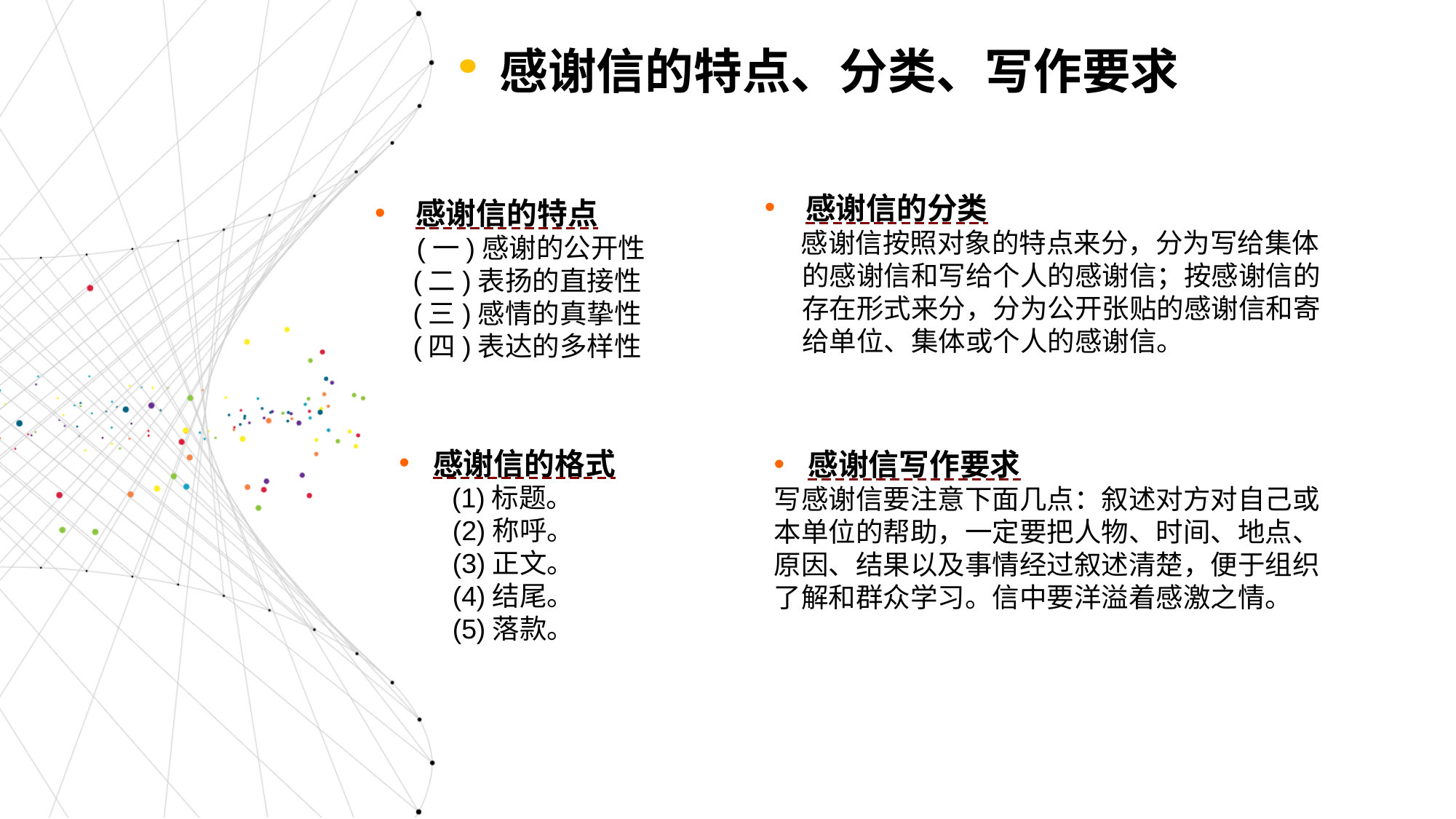

感谢信的特点、分类、写作要求

感谢信的特点
       (一)感谢的公开性
     (二)表扬的直接性
     (三)感情的真挚性
     (四)表达的多样性

感谢信的分类
      感谢信按照对象的特点来分，分为写给集体
     的感谢信和写给个人的感谢信；按感谢信的
     存在形式来分，分为公开张贴的感谢信和寄
     给单位、集体或个人的感谢信。

感谢信的格式
        (1)标题。
       (2)称呼。
       (3)正文。
       (4)结尾。
       (5)落款。

感谢信写作要求
写感谢信要注意下面几点：叙述对方对自己或本单位的帮助，一定要把人物、时间、地点、原因、结果以及事情经过叙述清楚，便于组织了解和群众学习。信中要洋溢着感激之情。